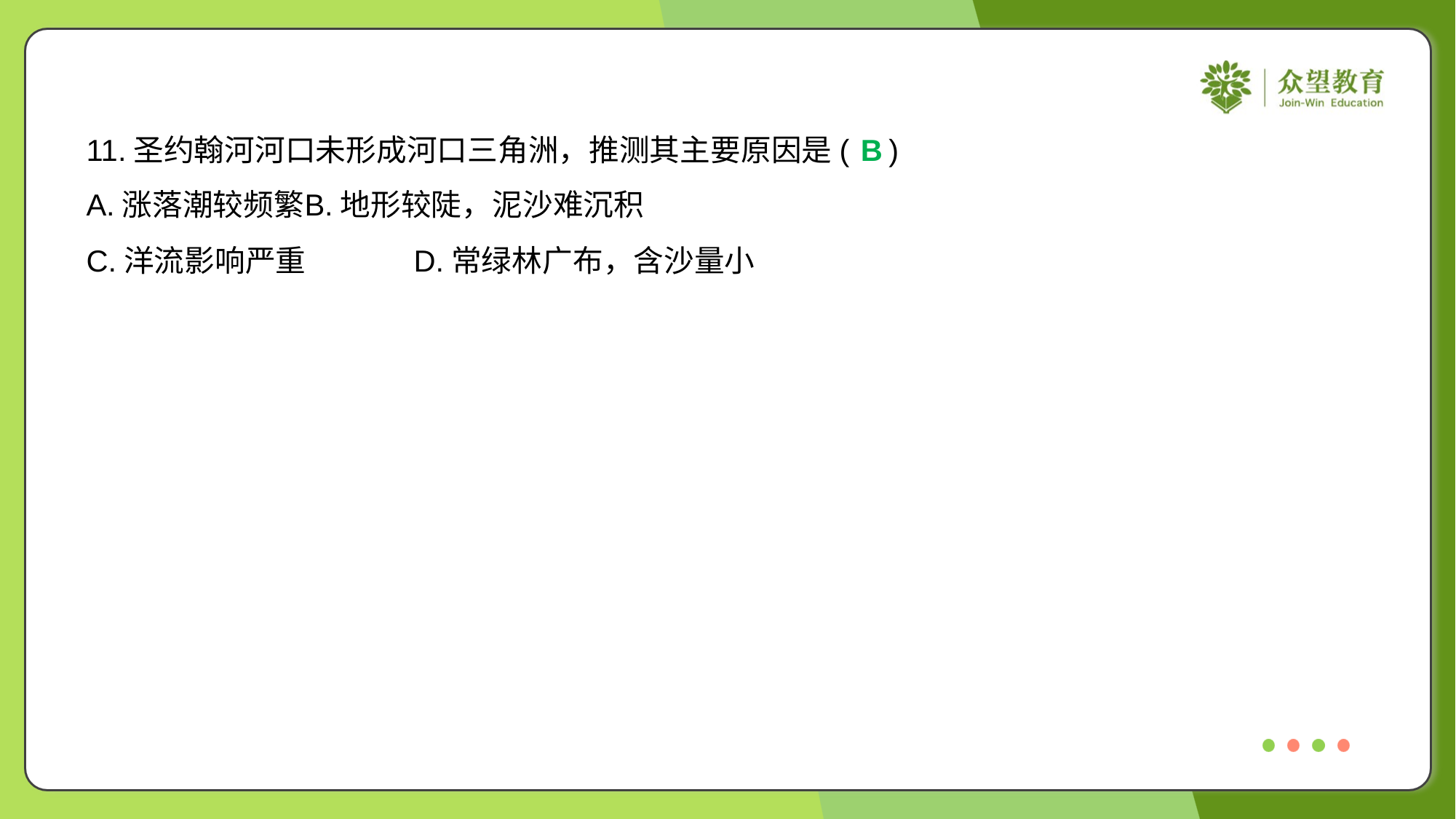

11.圣约翰河河口未形成河口三角洲，推测其主要原因是(     )
B
A.涨落潮较频繁	B.地形较陡，泥沙难沉积
C.洋流影响严重	D.常绿林广布，含沙量小